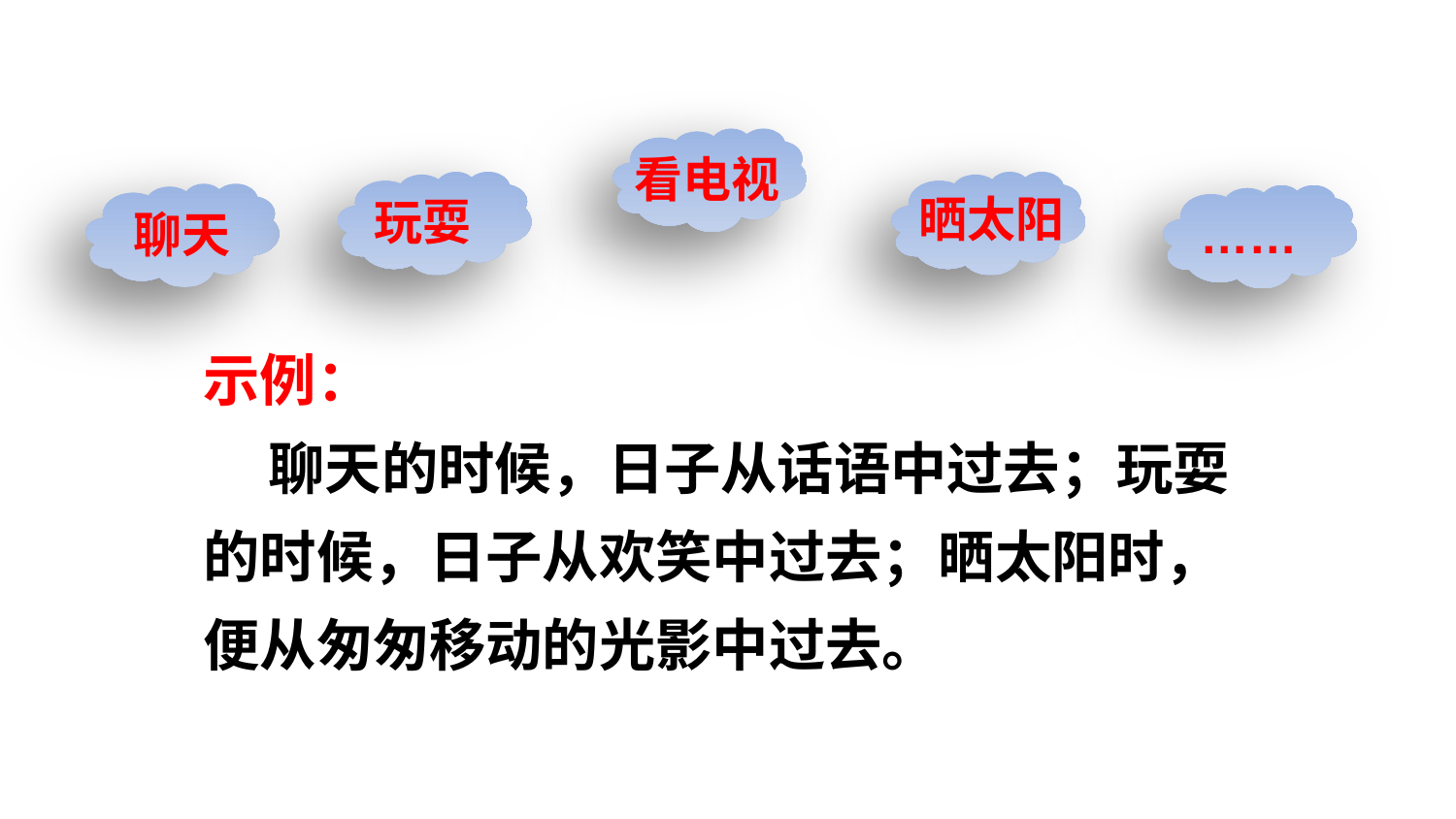

看电视

玩耍

晒太阳

聊天

……
示例：
    聊天的时候，日子从话语中过去；玩耍的时候，日子从欢笑中过去；晒太阳时，便从匆匆移动的光影中过去。